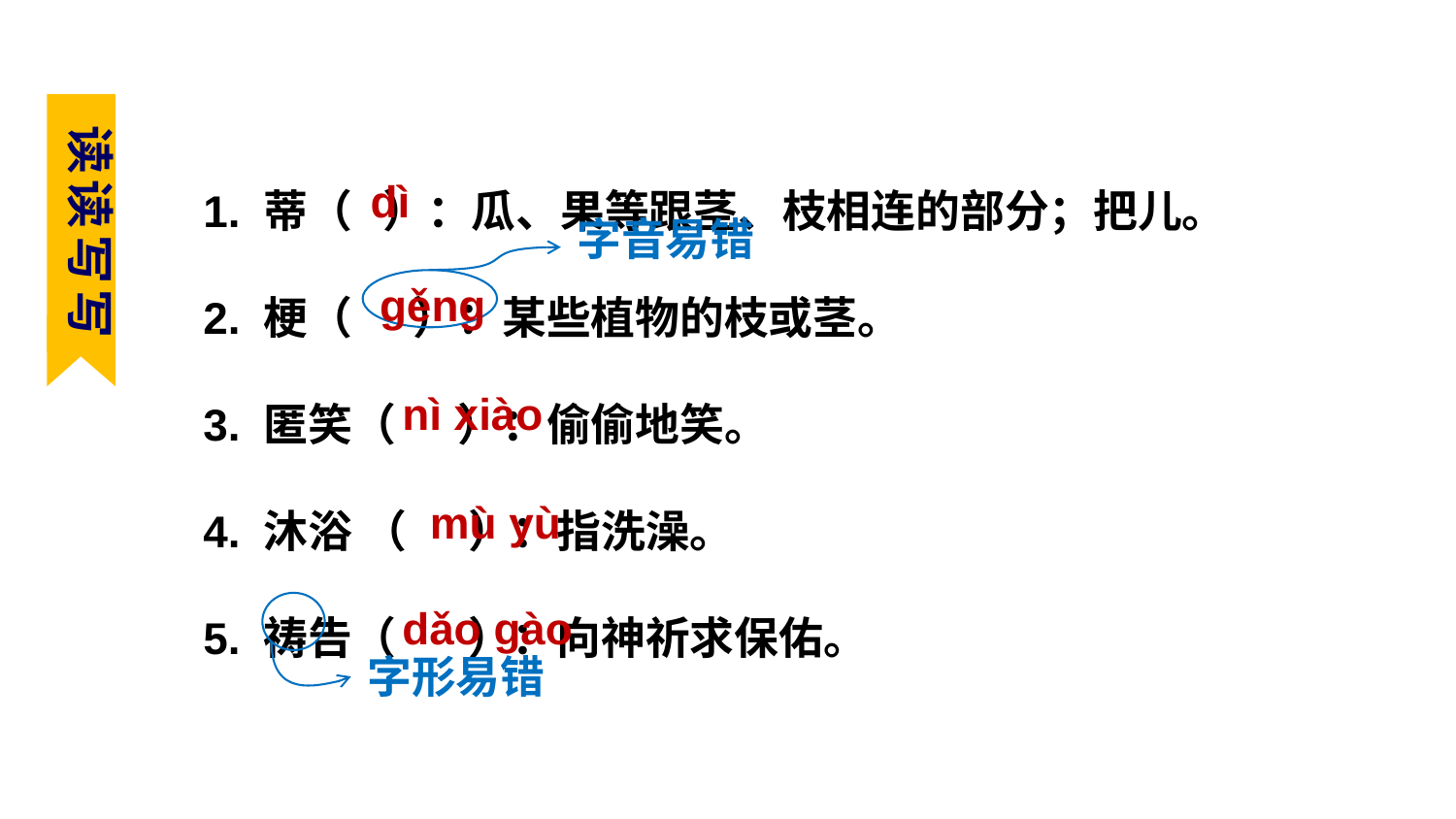

必考字词梳理

读读写写
1. 蒂（   ）：瓜、果等跟茎、枝相连的部分；把儿。
2. 梗（      ）：某些植物的枝或茎。
3. 匿笑（      ）：偷偷地笑。
4. 沐浴 （      ）：指洗澡。
5. 祷告（       ）：向神祈求保佑。
dì
字音易错

gěng
nì xiào
mù yù
dǎo gào

字形易错